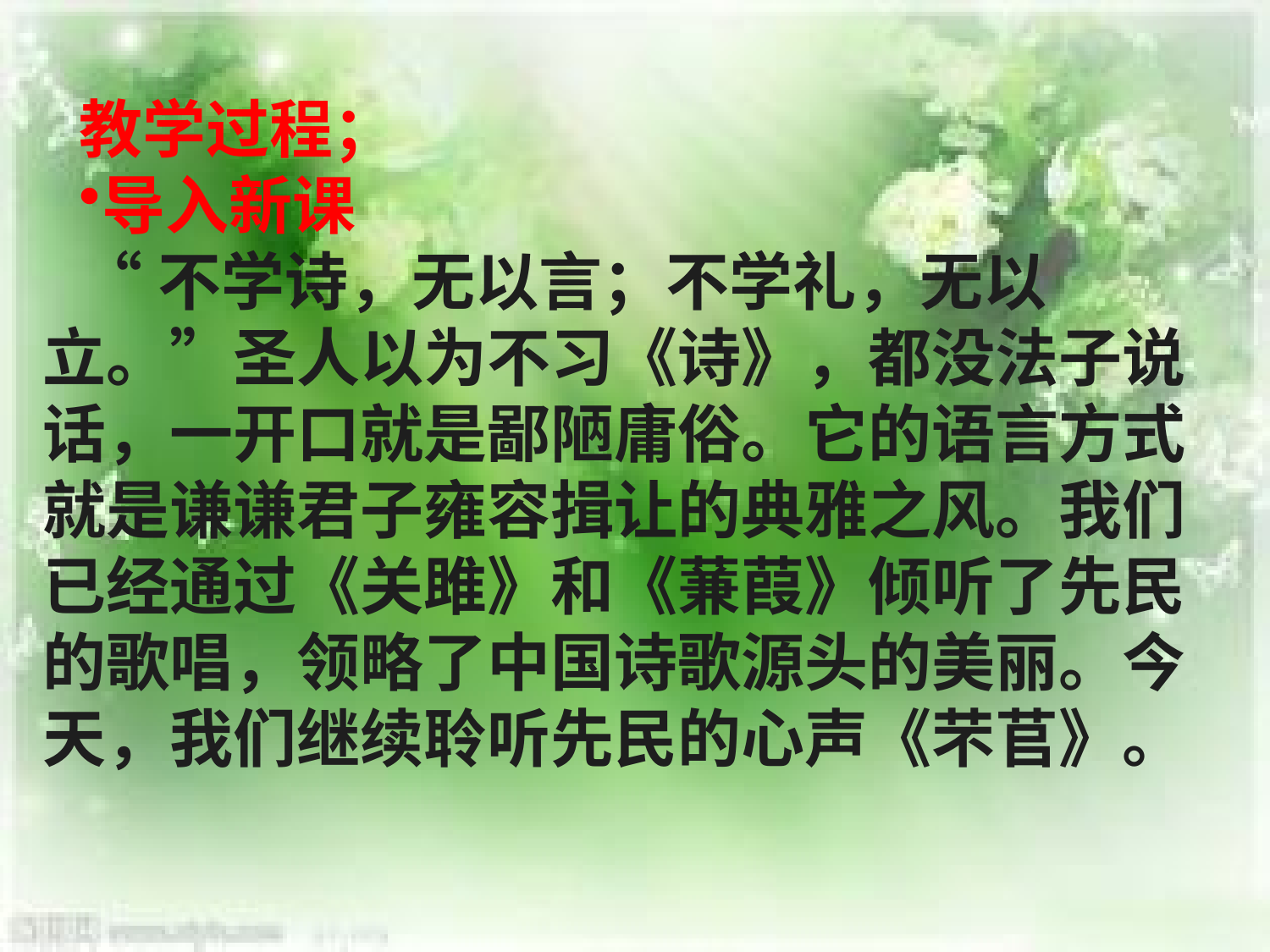

教学过程；
导入新课
“不学诗，无以言；不学礼，无以立。”圣人以为不习《诗》，都没法子说话，一开口就是鄙陋庸俗。它的语言方式就是谦谦君子雍容揖让的典雅之风。我们已经通过《关雎》和《蒹葭》倾听了先民的歌唱，领略了中国诗歌源头的美丽。今天，我们继续聆听先民的心声《芣苢》。